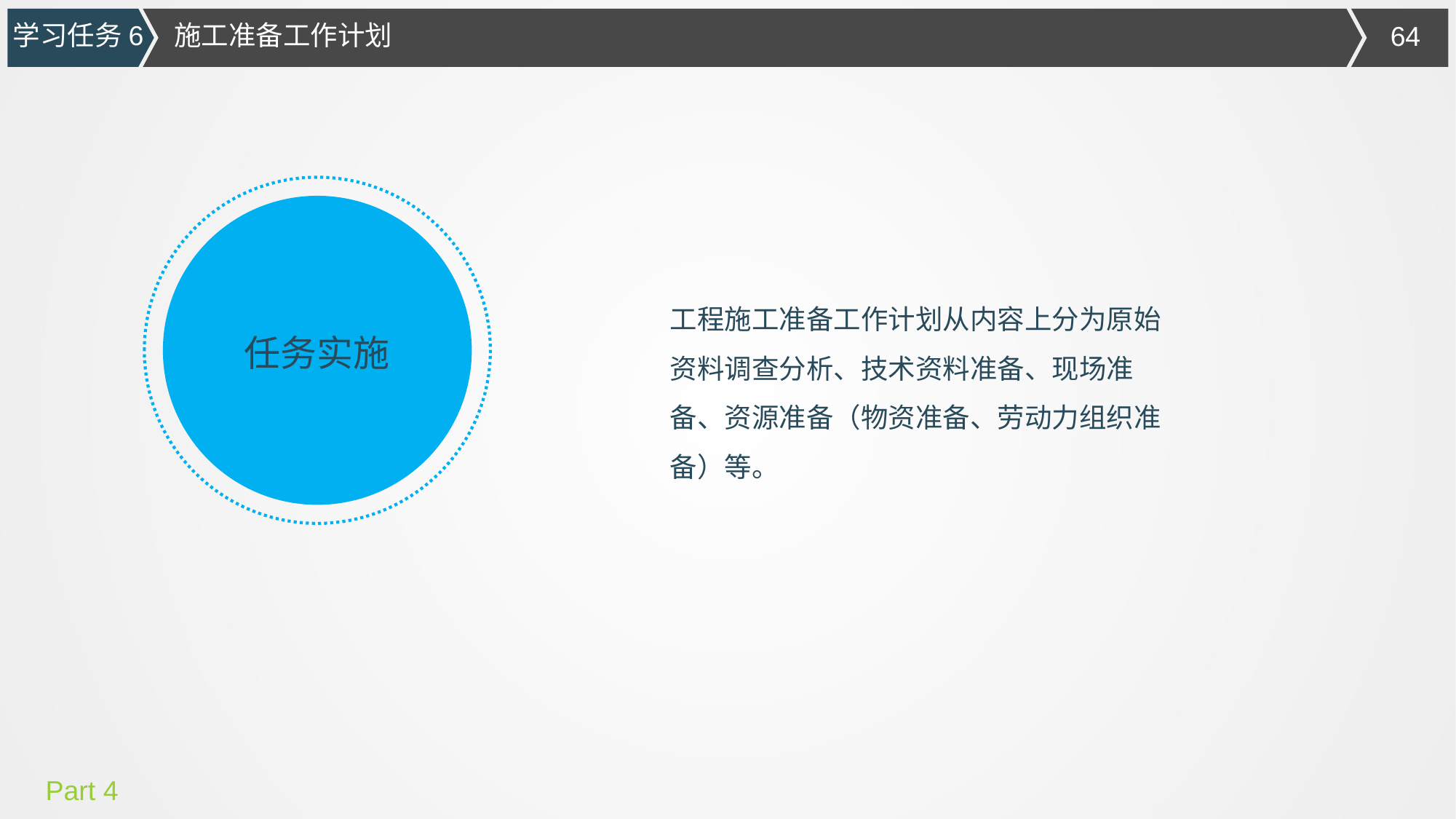

施工准备工作计划
学习任务6

工程施工准备工作计划从内容上分为原始资料调查分析、技术资料准备、现场准
备、资源准备（物资准备、劳动力组织准备）等。
任务实施
Part 4